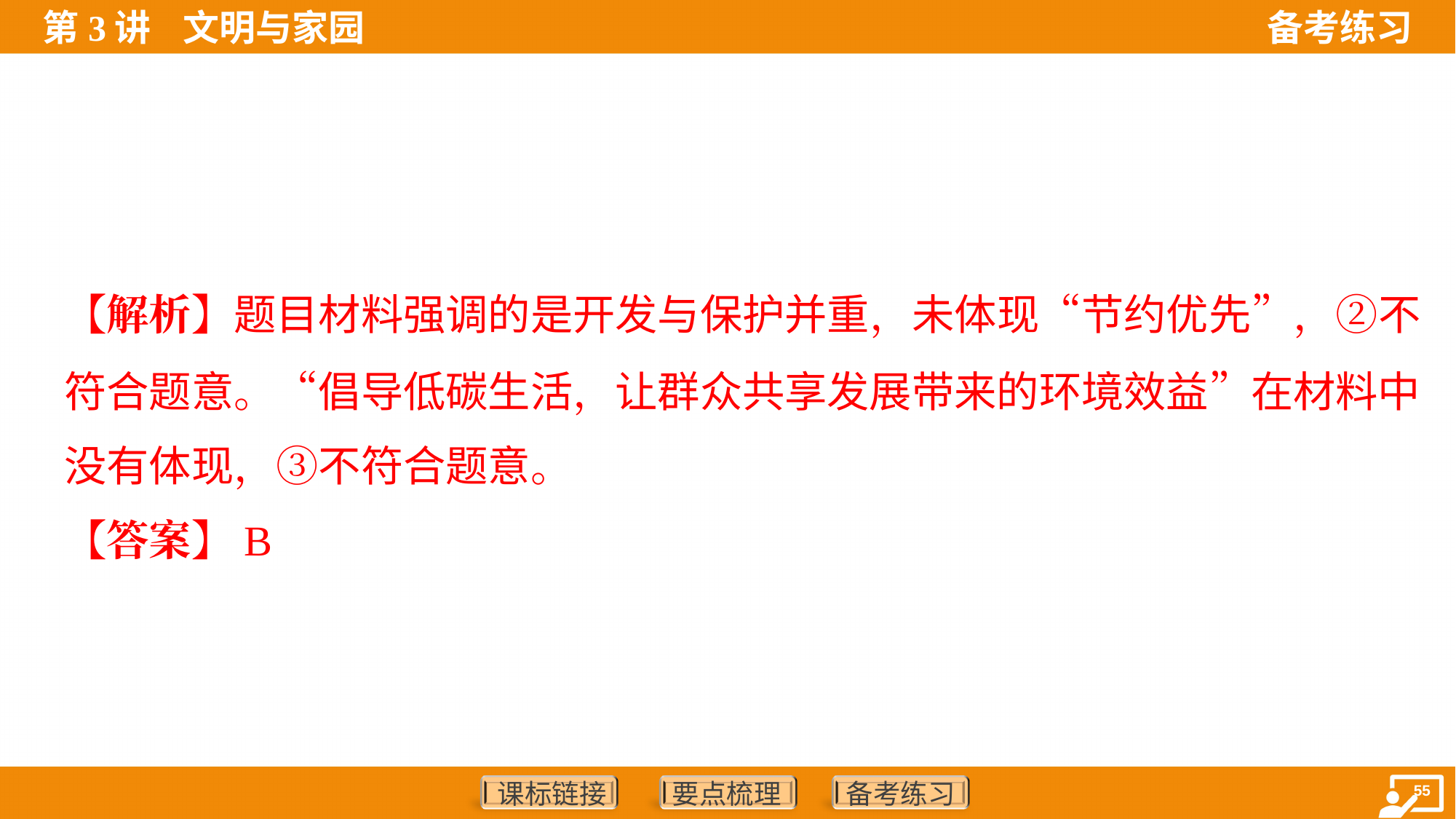

【解析】题目材料强调的是开发与保护并重，未体现“节约优先”，②不
符合题意。“倡导低碳生活，让群众共享发展带来的环境效益”在材料中
没有体现，③不符合题意。
【答案】B